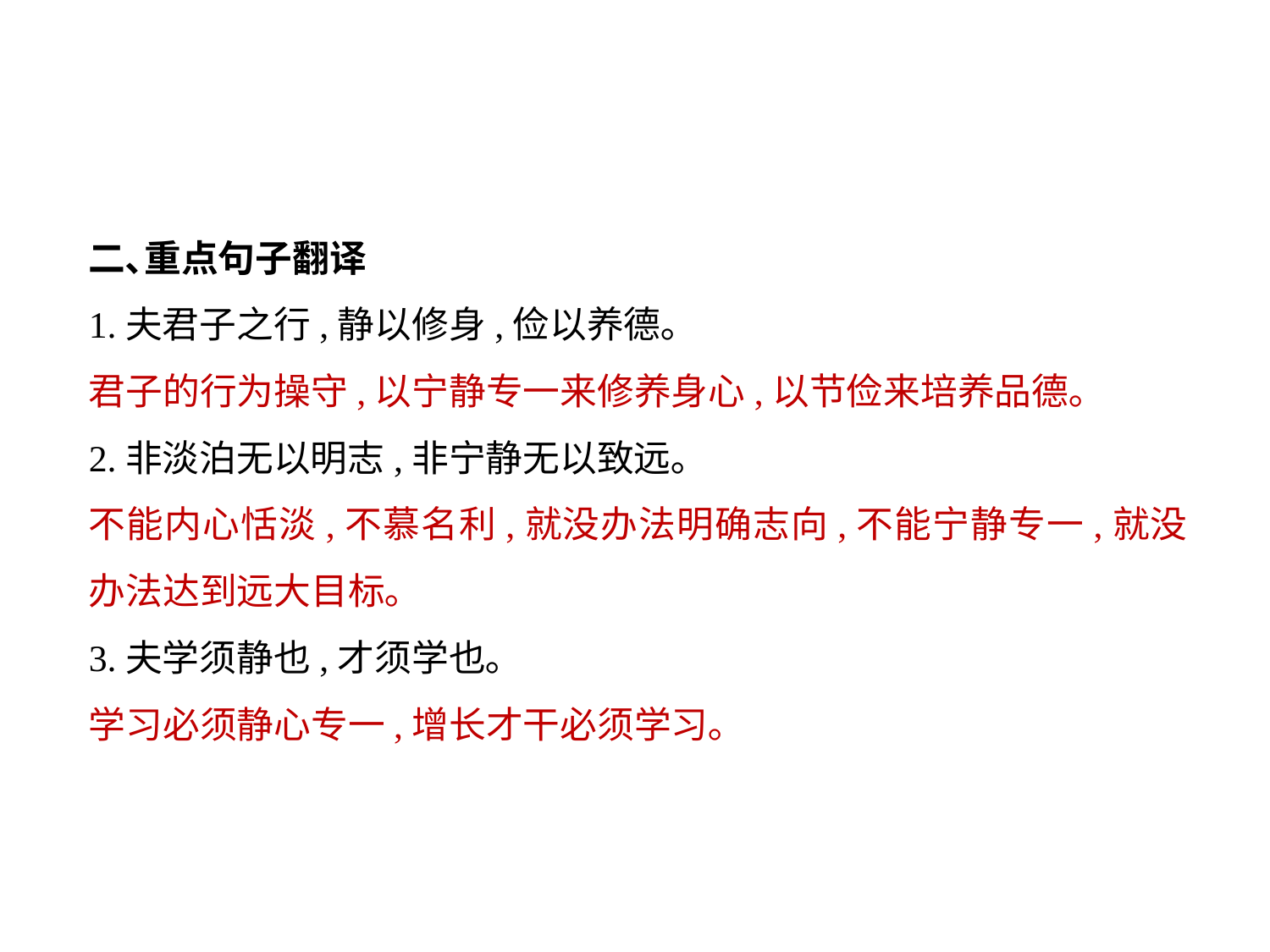

二､重点句子翻译
1.夫君子之行,静以修身,俭以养德｡
君子的行为操守,以宁静专一来修养身心,以节俭来培养品德｡
2.非淡泊无以明志,非宁静无以致远｡
不能内心恬淡,不慕名利,就没办法明确志向,不能宁静专一,就没办法达到远大目标｡
3.夫学须静也,才须学也｡
学习必须静心专一,增长才干必须学习｡